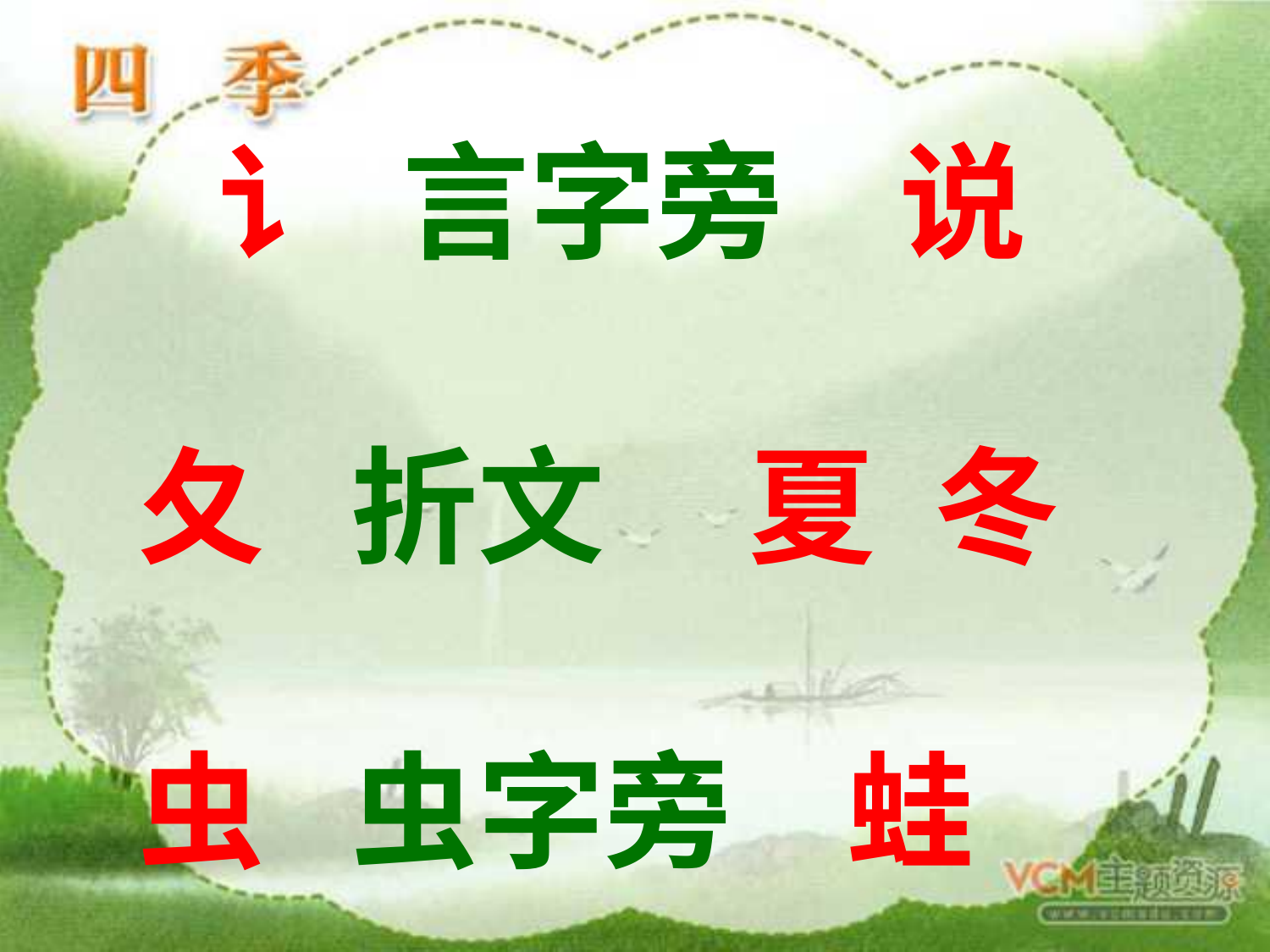

讠  言字旁    说

夂   折文     夏  冬

虫   虫字旁    蛙